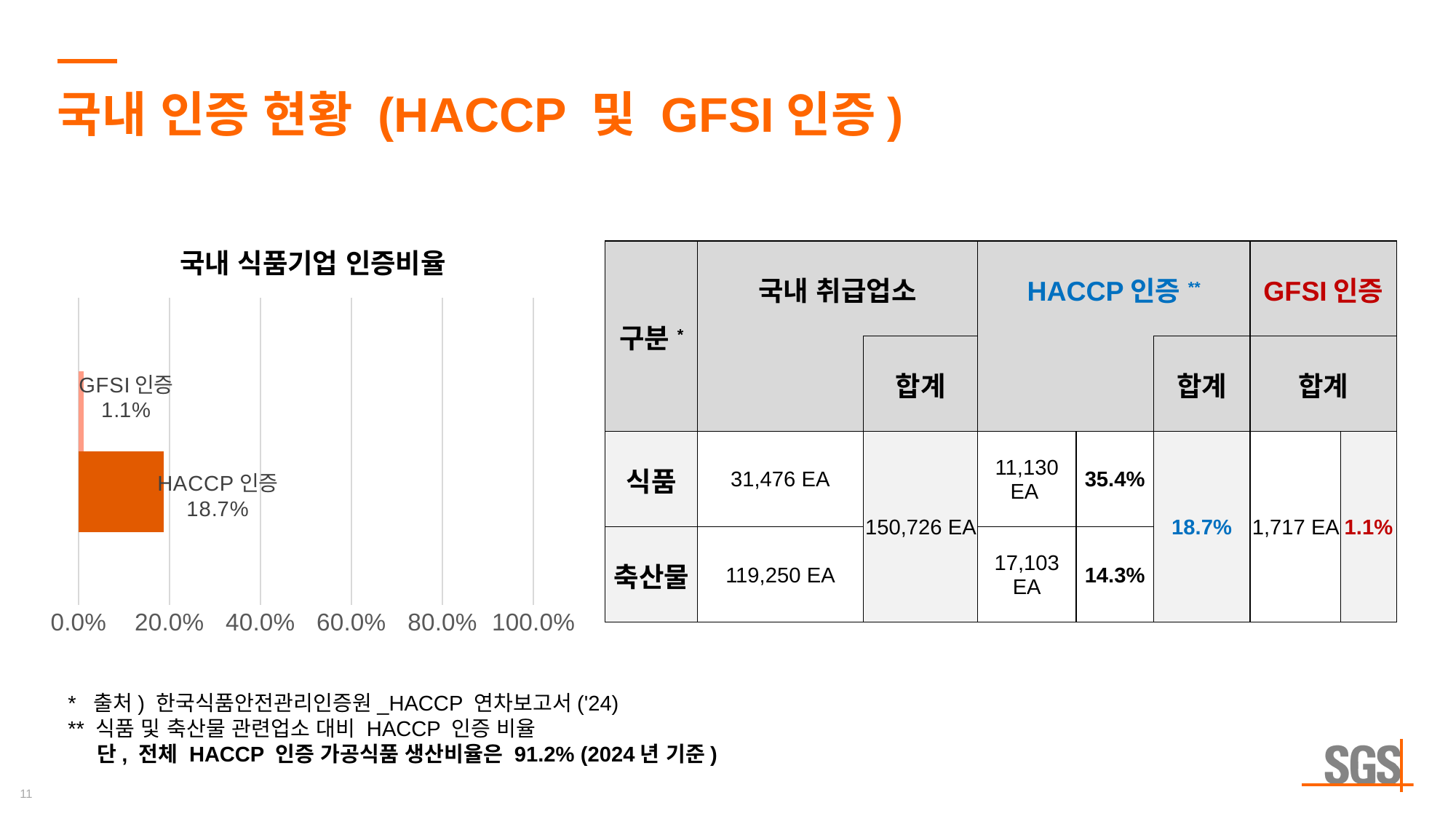

# 국내 인증 현황 (HACCP 및 GFSI인증)

### Chart: 국내 식품기업 인증비율

| Category | HACCP인증 | GFSI인증 |
|---|---|---|
| 구분\* | 국내 취급업소 |  | HACCP인증\*\* |  |  | GFSI인증 |  |
| --- | --- | --- | --- | --- | --- | --- | --- |
|  |  | 합계 |  |  | 합계 | 합계 |  |
| 식품 | 31,476 EA | 150,726 EA | 11,130 EA | 35.4% | 18.7% | 1,717 EA | 1.1% |
| 축산물 | 119,250 EA |  | 17,103 EA | 14.3% |  |  |  |
*  출처) 한국식품안전관리인증원_HACCP 연차보고서('24)
** 식품 및 축산물 관련업소 대비 HACCP 인증 비율
    단, 전체 HACCP 인증 가공식품 생산비율은 91.2% (2024년 기준)